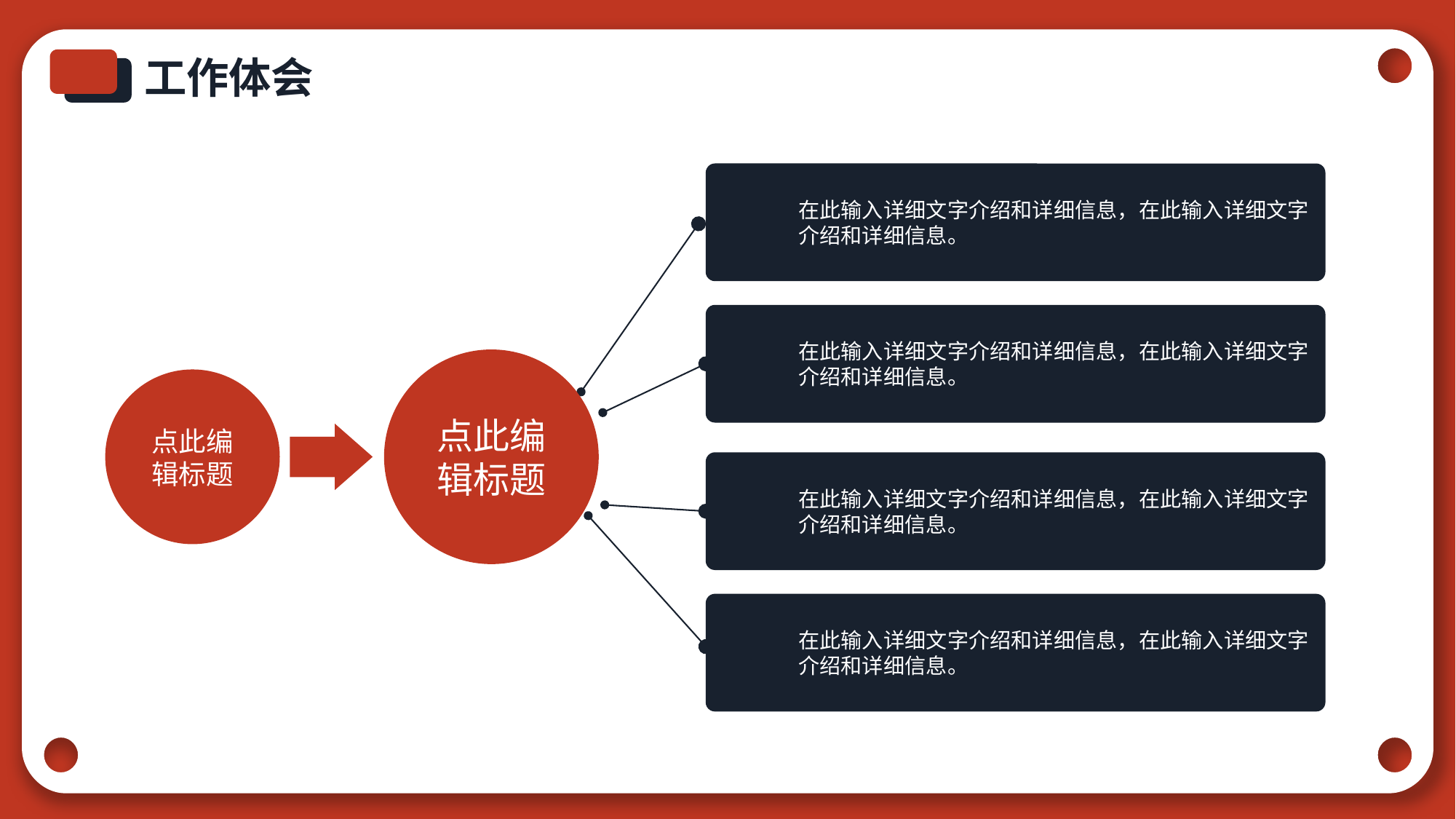

工作体会

在此输入详细文字介绍和详细信息，在此输入详细文字介绍和详细信息。
在此输入详细文字介绍和详细信息，在此输入详细文字介绍和详细信息。
点此编辑标题
点此编辑标题

在此输入详细文字介绍和详细信息，在此输入详细文字介绍和详细信息。
在此输入详细文字介绍和详细信息，在此输入详细文字介绍和详细信息。